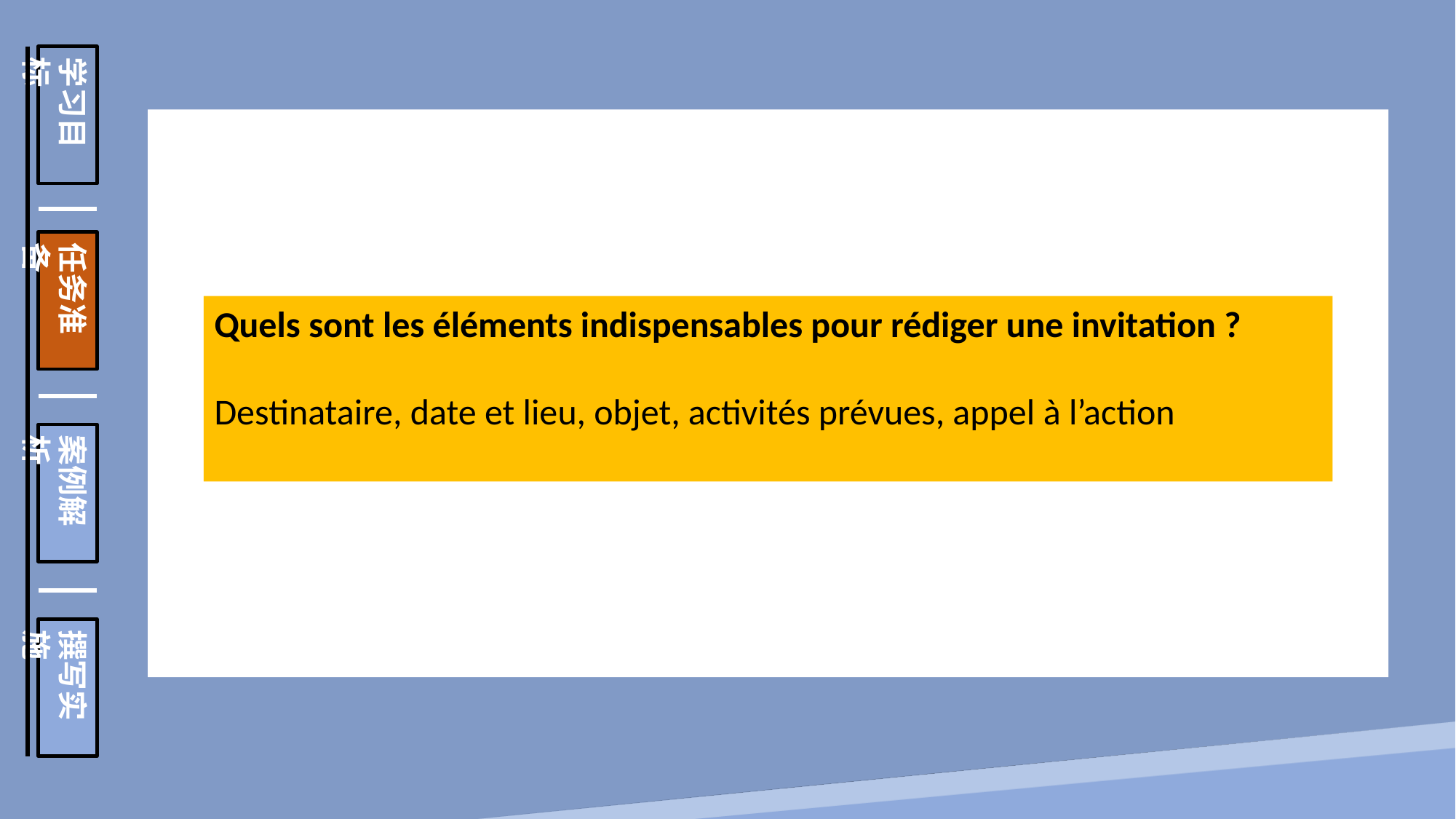

学习目标
任务准备
案例解析
撰写实施

Quels sont les éléments indispensables pour rédiger une invitation ?

Destinataire, date et lieu, objet, activités prévues, appel à l’action